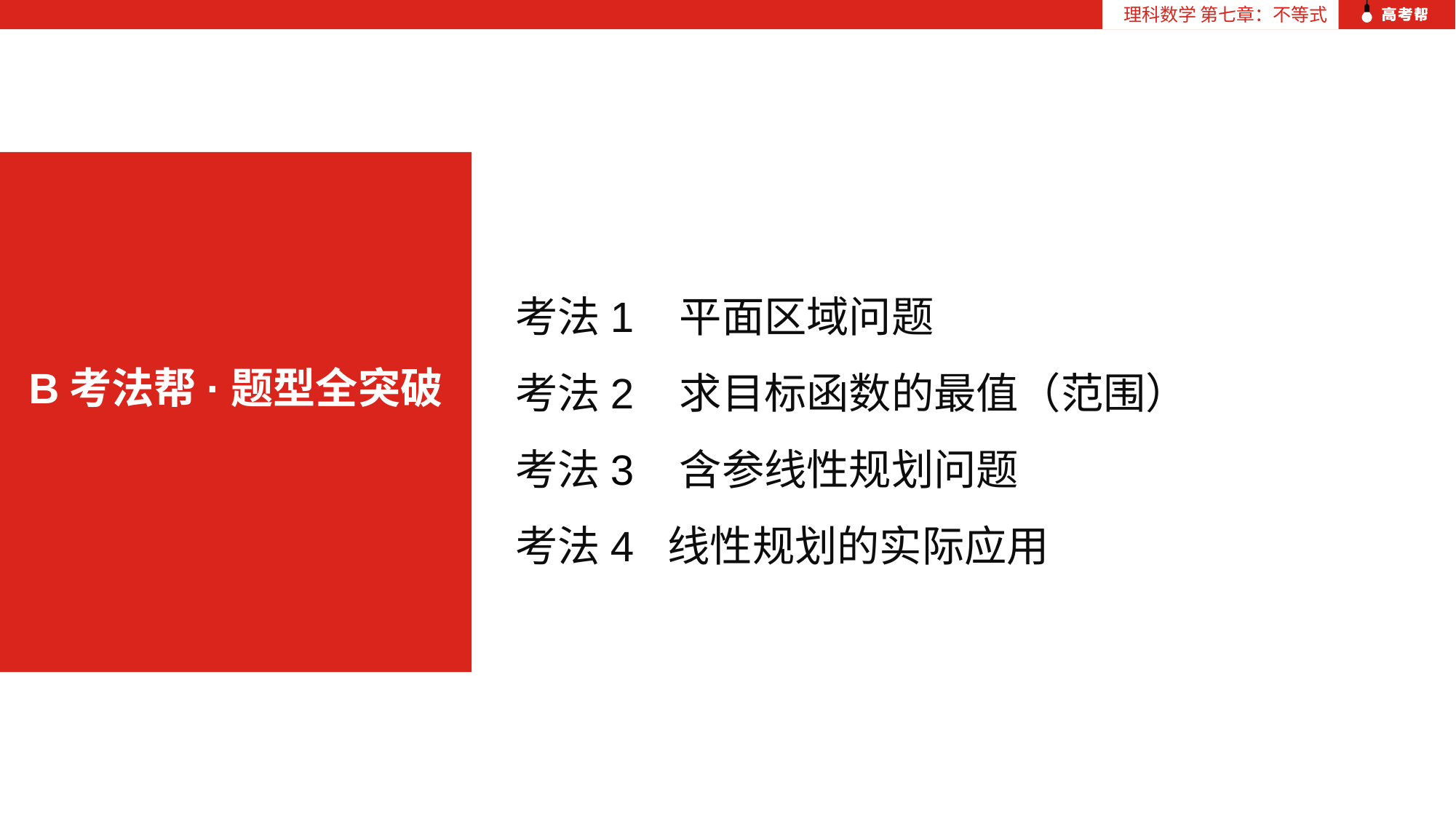

理科数学 第七章：不等式
B考法帮·题型全突破

考法1   平面区域问题
考法2   求目标函数的最值（范围）
考法3   含参线性规划问题
考法4  线性规划的实际应用